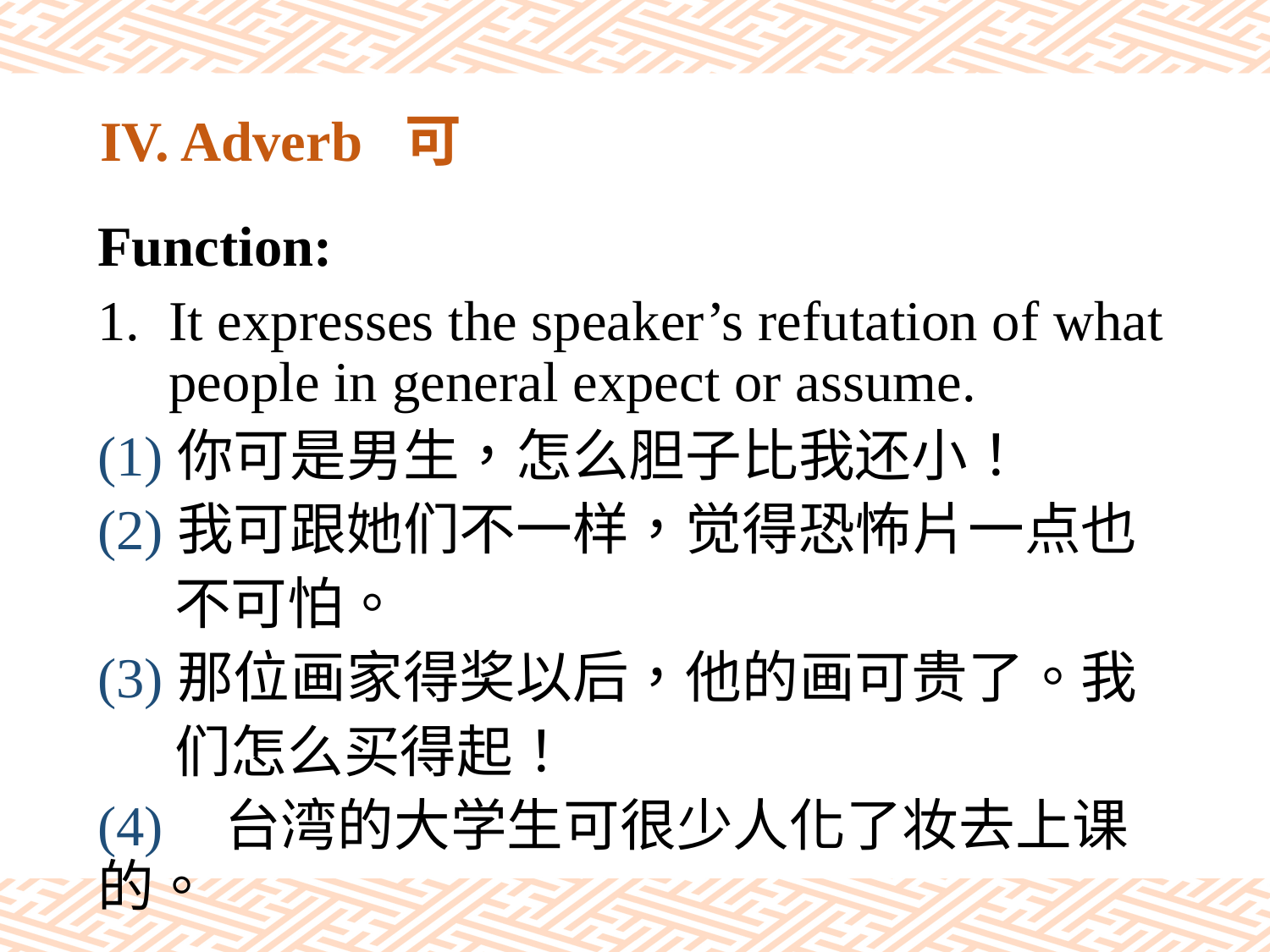

# IV. Adverb  可
Function:
It expresses the speaker’s refutation of what people in general expect or assume.
(1)你可是男生，怎么胆子比我还小！
(2)我可跟她们不一样，觉得恐怖片一点也
     不可怕。
(3)那位画家得奖以后，他的画可贵了。我
     们怎么买得起！
(4)	台湾的大学生可很少人化了妆去上课的。